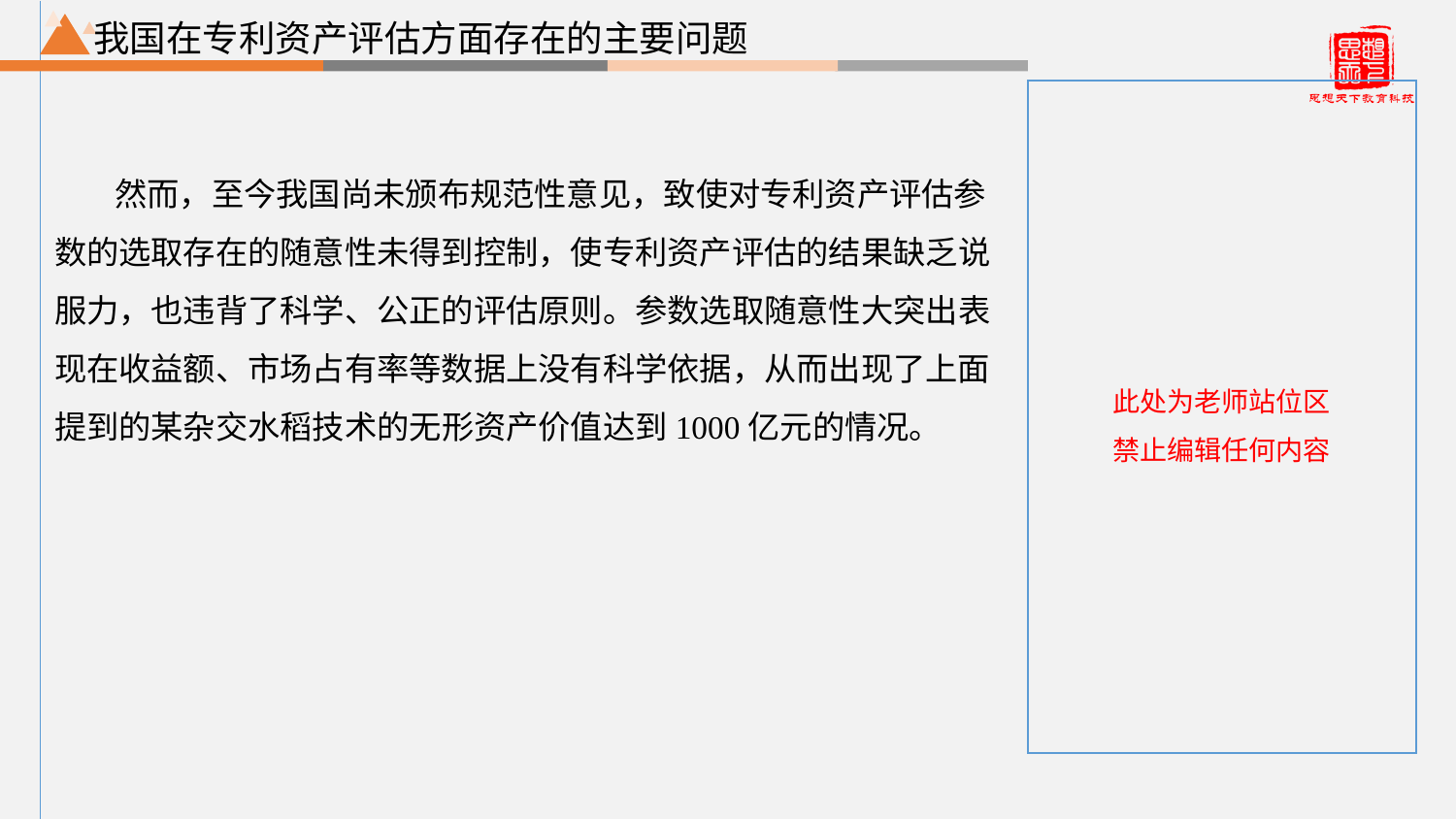

我国在专利资产评估方面存在的主要问题
然而，至今我国尚未颁布规范性意见，致使对专利资产评估参数的选取存在的随意性未得到控制，使专利资产评估的结果缺乏说服力，也违背了科学、公正的评估原则。参数选取随意性大突出表现在收益额、市场占有率等数据上没有科学依据，从而出现了上面提到的某杂交水稻技术的无形资产价值达到1000亿元的情况。
138